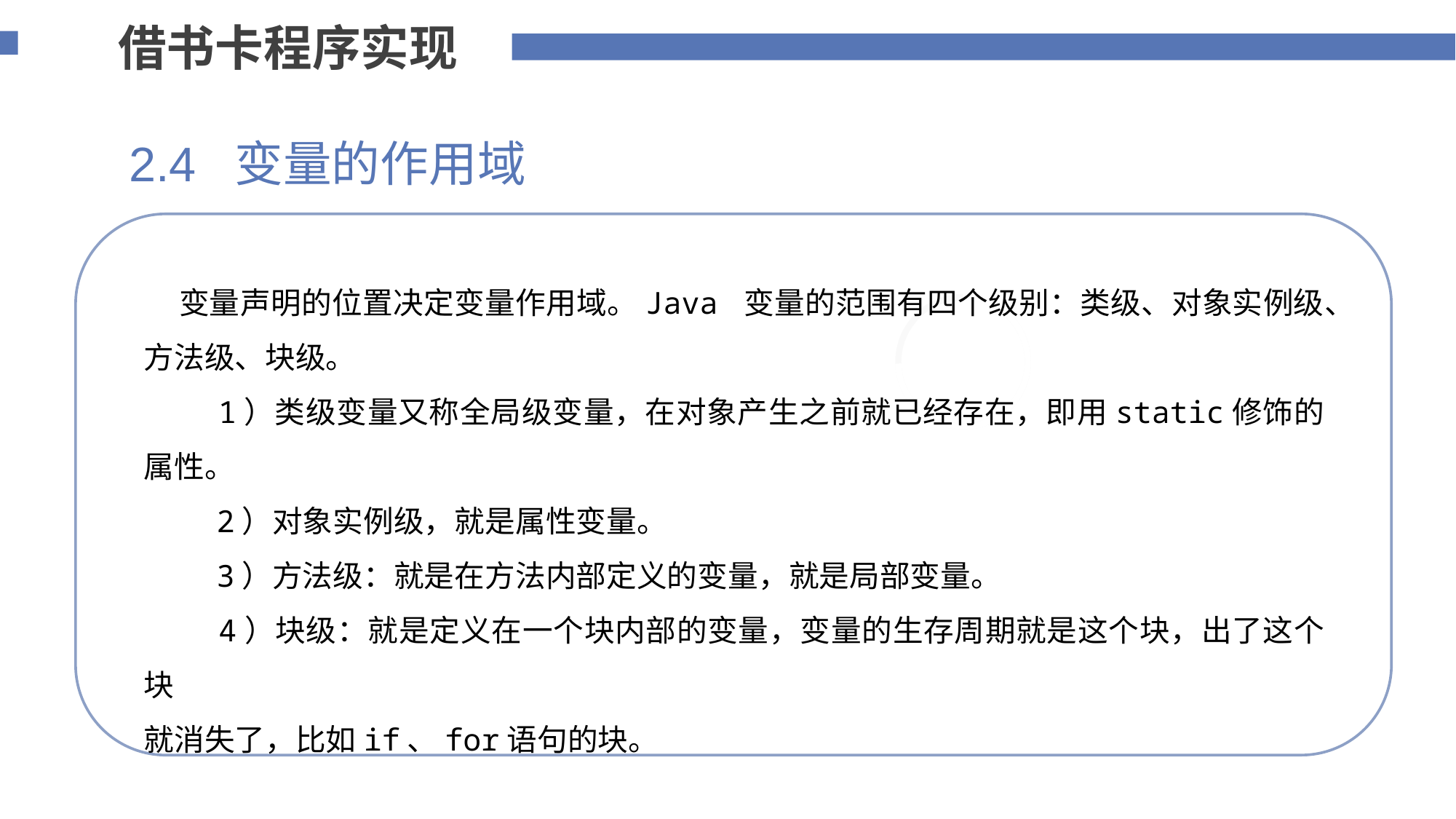

借书卡程序实现

2.4  变量的作用域

    变量声明的位置决定变量作用域。Java 变量的范围有四个级别：类级、对象实例级、方法级、块级。
    1）类级变量又称全局级变量，在对象产生之前就已经存在，即用static修饰的属性。
    2）对象实例级，就是属性变量。
    3）方法级：就是在方法内部定义的变量，就是局部变量。
    4）块级：就是定义在一个块内部的变量，变量的生存周期就是这个块，出了这个块
就消失了，比如if、for语句的块。

添加标题内容
您的内容打在这里，或者通过复制您的文本后，在此框中选择粘贴，并选择只保留文字。

75%